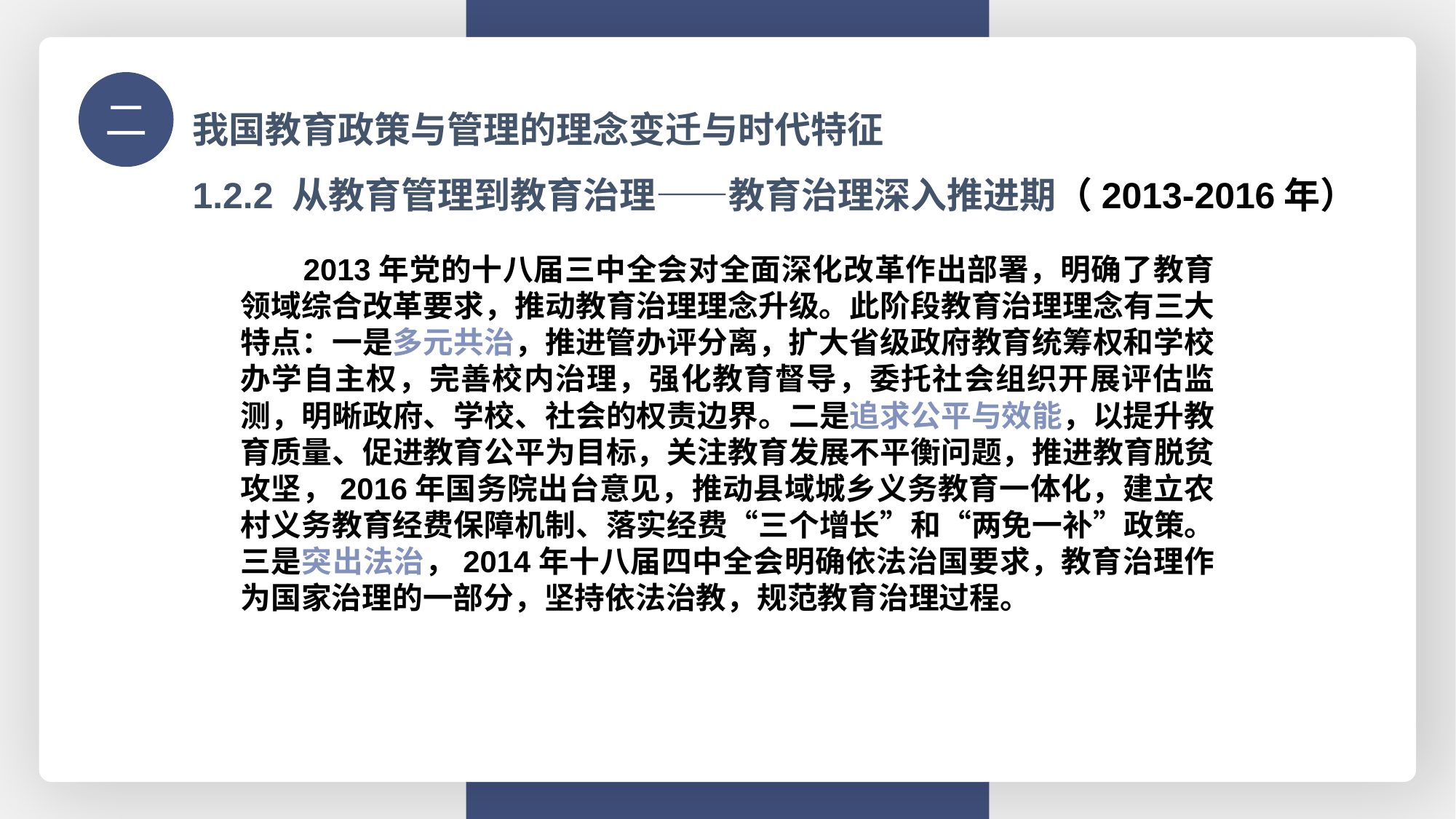

我国教育政策与管理的理念变迁与时代特征
二
1.2.2 从教育管理到教育治理——教育治理深入推进期（2013-2016年）
       2013年党的十八届三中全会对全面深化改革作出部署，明确了教育领域综合改革要求，推动教育治理理念升级。此阶段教育治理理念有三大特点：一是多元共治，推进管办评分离，扩大省级政府教育统筹权和学校办学自主权，完善校内治理，强化教育督导，委托社会组织开展评估监测，明晰政府、学校、社会的权责边界。二是追求公平与效能，以提升教育质量、促进教育公平为目标，关注教育发展不平衡问题，推进教育脱贫攻坚，2016年国务院出台意见，推动县域城乡义务教育一体化，建立农村义务教育经费保障机制、落实经费“三个增长”和“两免一补”政策。三是突出法治，2014年十八届四中全会明确依法治国要求，教育治理作为国家治理的一部分，坚持依法治教，规范教育治理过程。